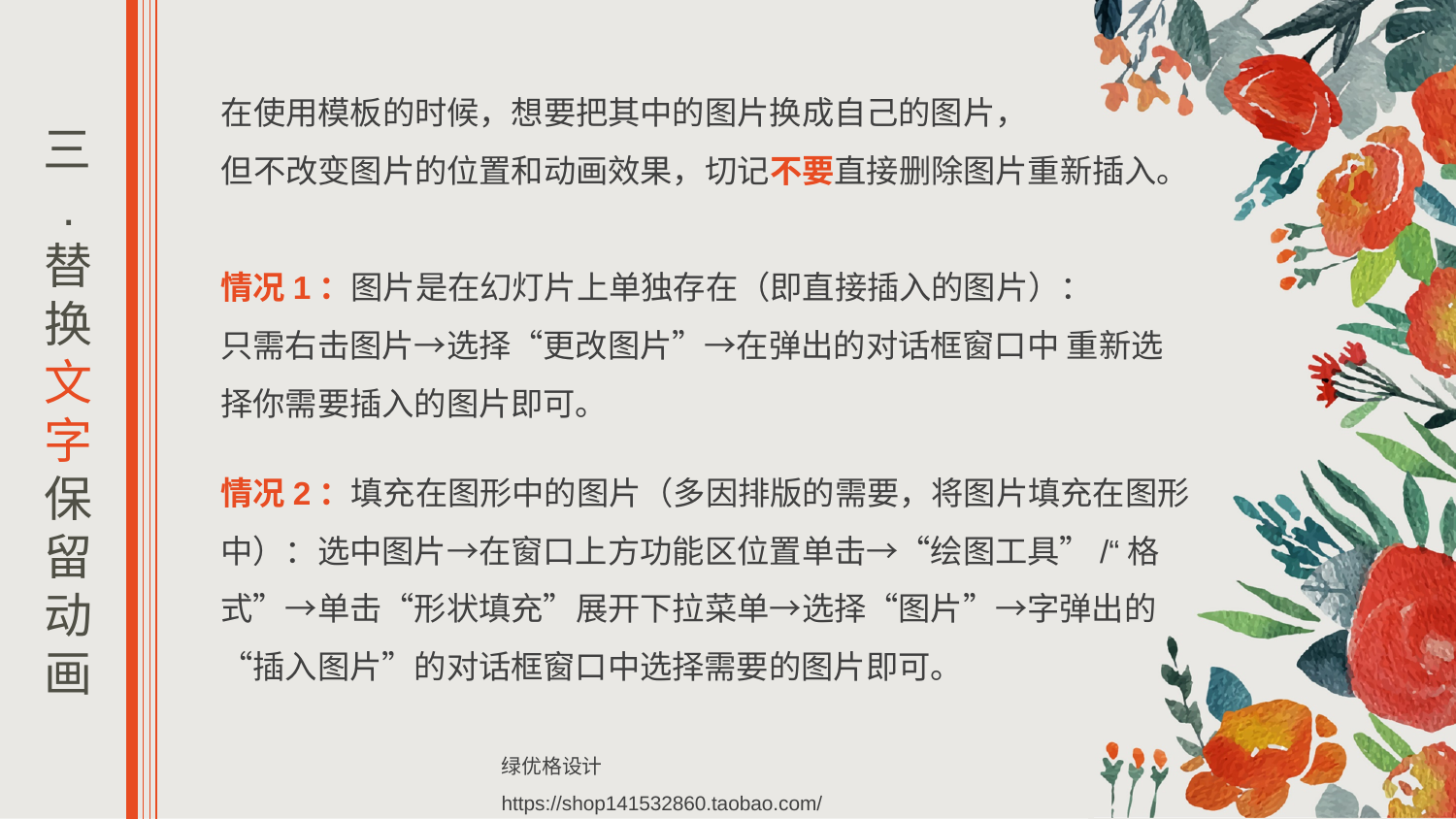

在使用模板的时候，想要把其中的图片换成自己的图片，
但不改变图片的位置和动画效果，切记不要直接删除图片重新插入。
三.
替换文字保留动画
情况1：图片是在幻灯片上单独存在（即直接插入的图片）：
只需右击图片→选择“更改图片”→在弹出的对话框窗口中 重新选择你需要插入的图片即可。

情况2：填充在图形中的图片（多因排版的需要，将图片填充在图形中）：选中图片→在窗口上方功能区位置单击→“绘图工具”/“格式”→单击“形状填充”展开下拉菜单→选择“图片”→字弹出的“插入图片”的对话框窗口中选择需要的图片即可。